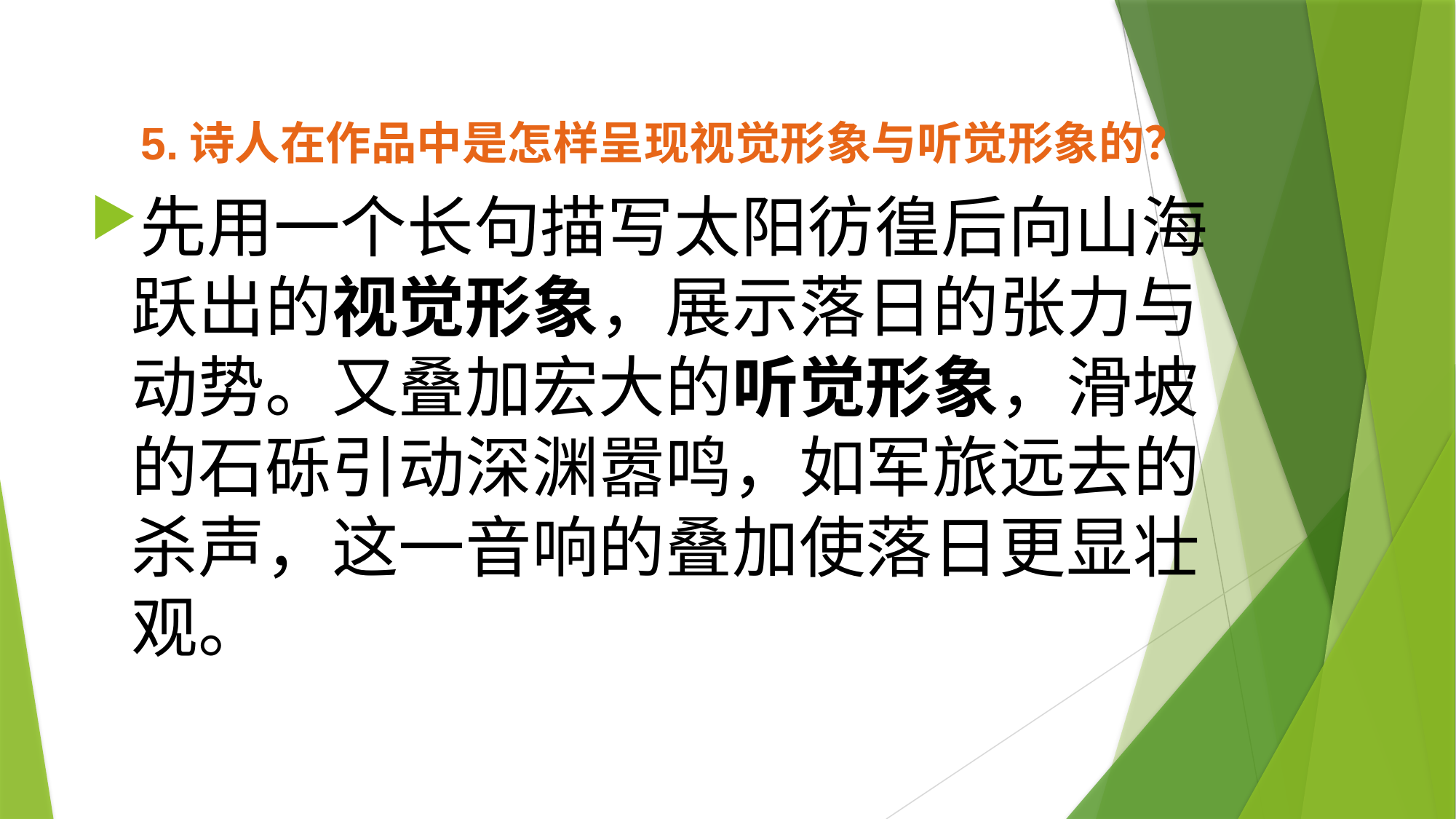

5.诗人在作品中是怎样呈现视觉形象与听觉形象的？
先用一个长句描写太阳彷徨后向山海跃出的视觉形象，展示落日的张力与动势。又叠加宏大的听觉形象，滑坡的石砾引动深渊嚣鸣，如军旅远去的杀声，这一音响的叠加使落日更显壮观。